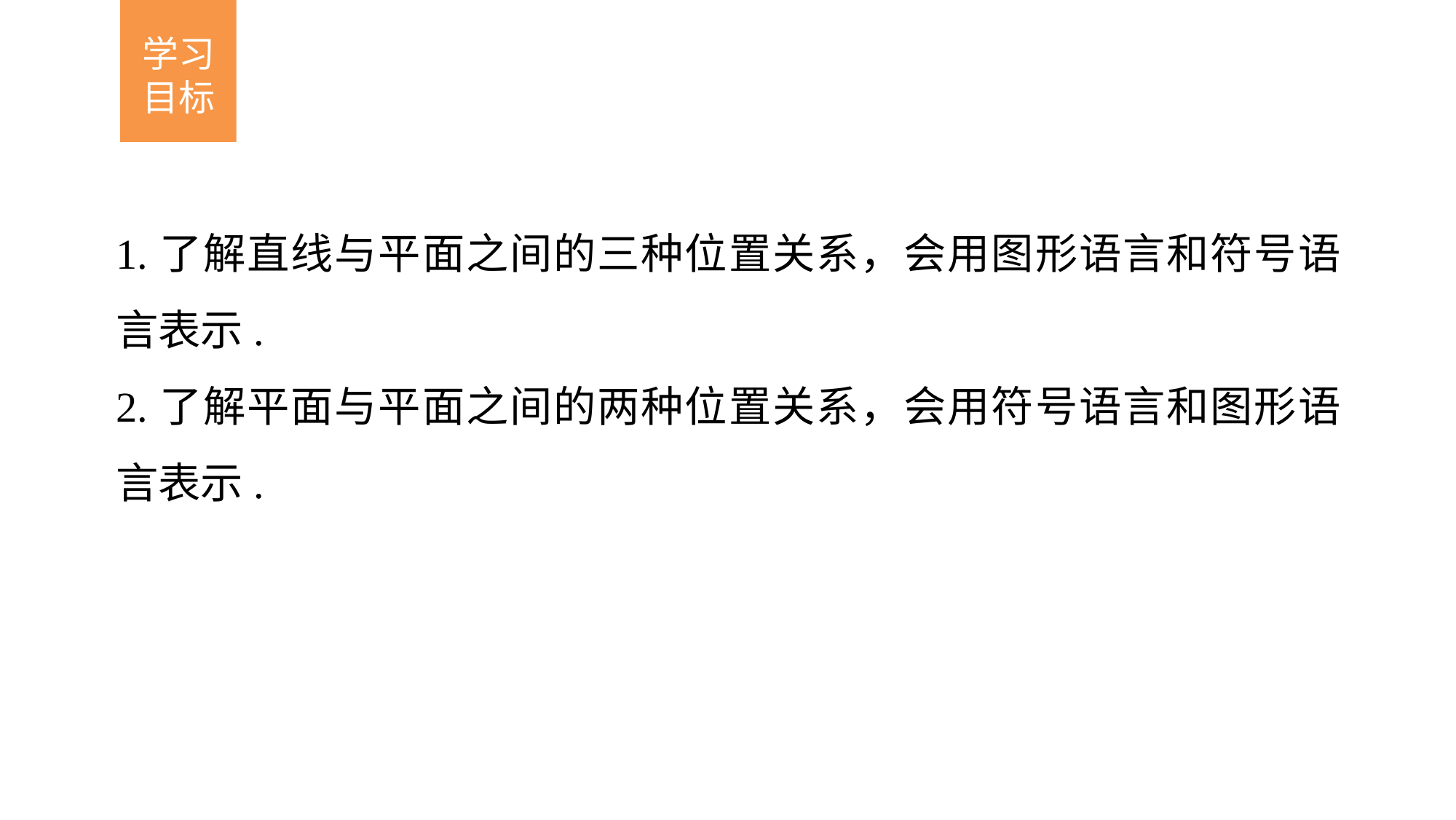

学习目标
1.了解直线与平面之间的三种位置关系，会用图形语言和符号语言表示.
2.了解平面与平面之间的两种位置关系，会用符号语言和图形语言表示.